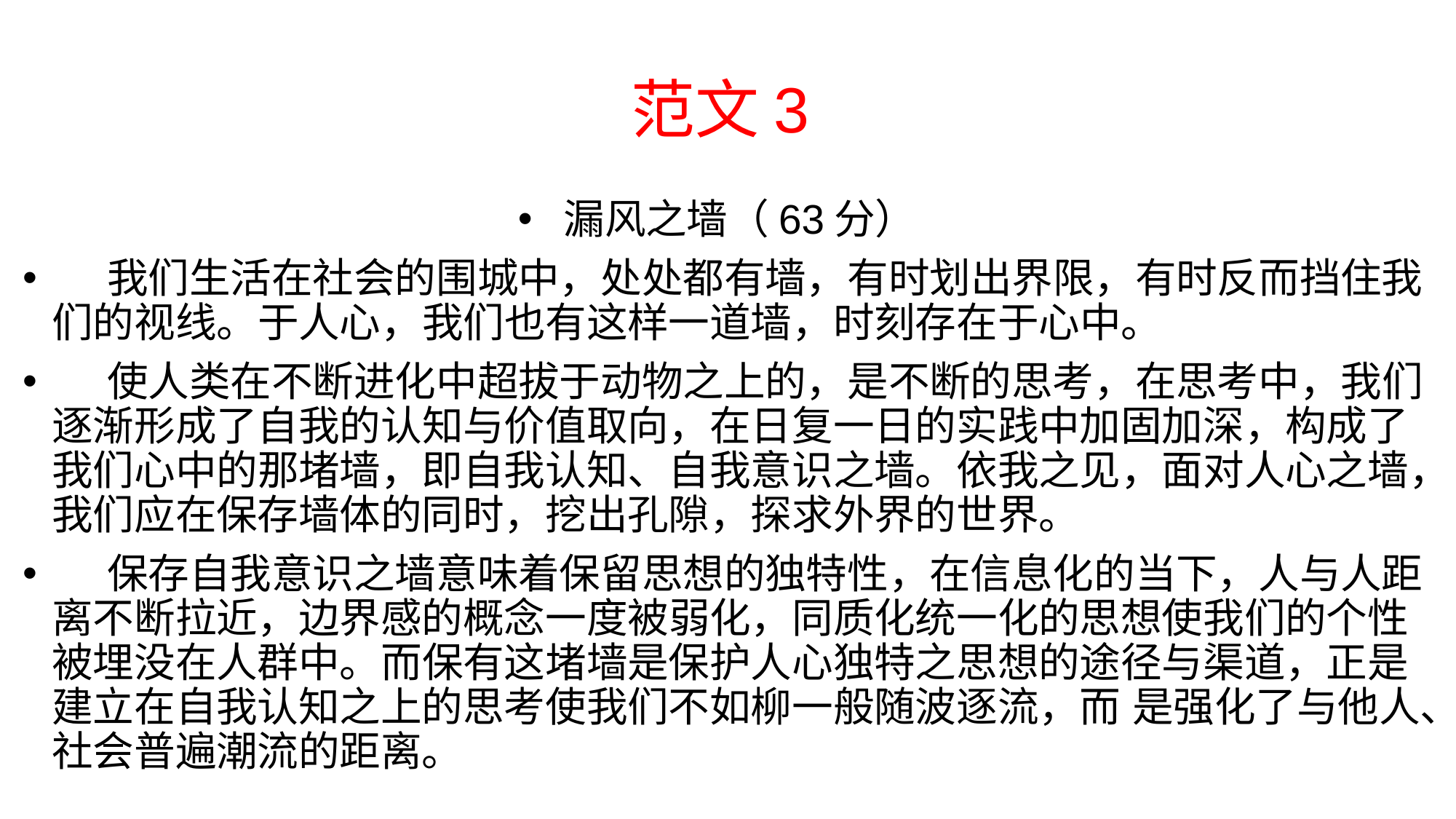

# 范文3
漏风之墙（63分）
    我们生活在社会的围城中，处处都有墙，有时划出界限，有时反而挡住我们的视线。于人心，我们也有这样一道墙，时刻存在于心中。
    使人类在不断进化中超拔于动物之上的，是不断的思考，在思考中，我们逐渐形成了自我的认知与价值取向，在日复一日的实践中加固加深，构成了我们心中的那堵墙，即自我认知、自我意识之墙。依我之见，面对人心之墙，我们应在保存墙体的同时，挖出孔隙，探求外界的世界。
    保存自我意识之墙意味着保留思想的独特性，在信息化的当下，人与人距离不断拉近，边界感的概念一度被弱化，同质化统一化的思想使我们的个性被埋没在人群中。而保有这堵墙是保护人心独特之思想的途径与渠道，正是建立在自我认知之上的思考使我们不如柳一般随波逐流，而 是强化了与他人、社会普遍潮流的距离。